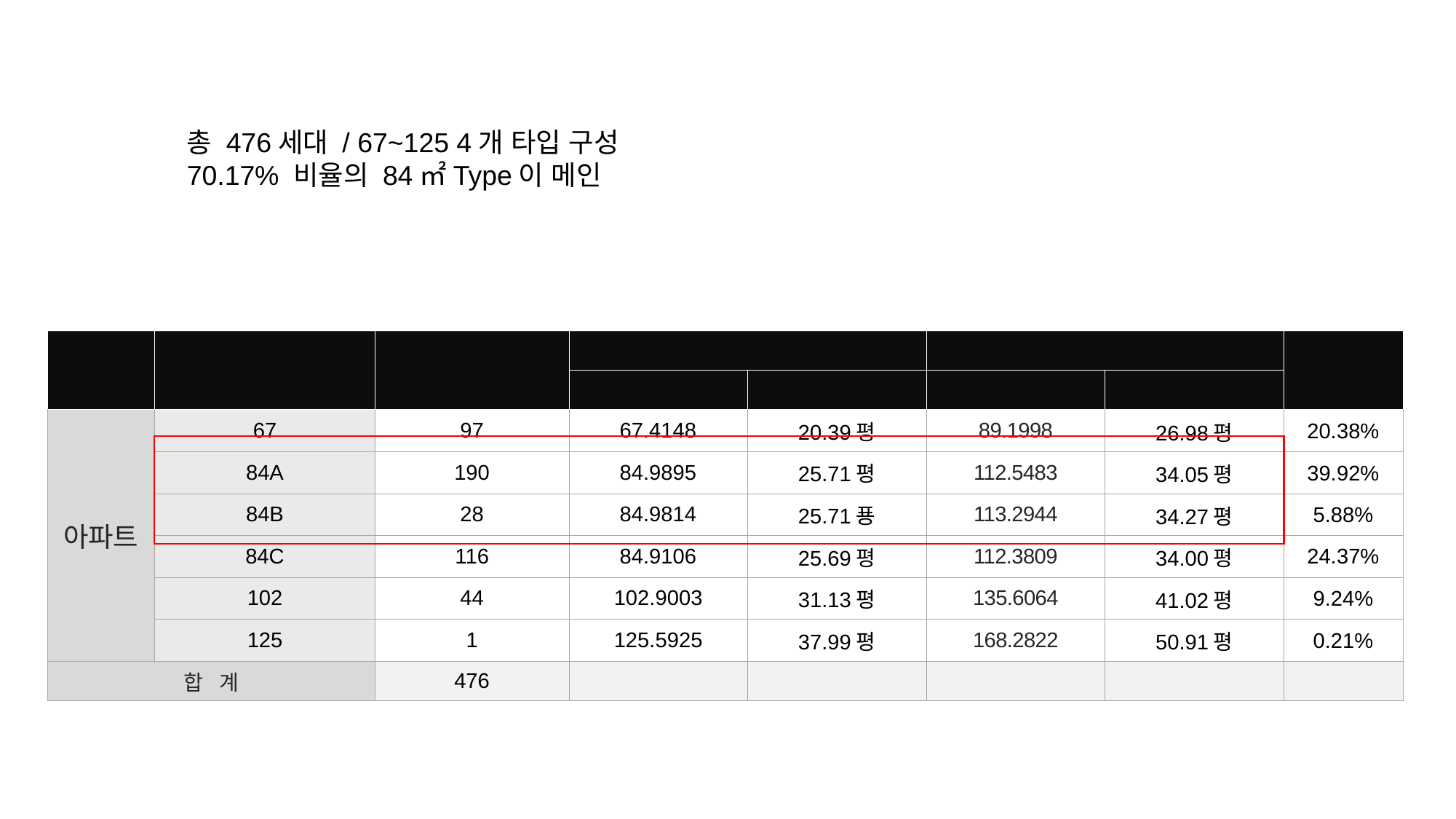

총 476세대 / 67~125 4개 타입 구성
70.17% 비율의 84㎡Type이 메인
| 구분 | TYPE | 세대수 | 전용 면적 |  | 공급 면적 |  | 비율 |
| --- | --- | --- | --- | --- | --- | --- | --- |
|  |  |  | ㎡ | 평 | ㎡ | 평 |  |
| 아파트 | 67 | 97 | 67.4148 | 20.39평 | 89.1998 | 26.98평 | 20.38% |
|  | 84A | 190 | 84.9895 | 25.71평 | 112.5483 | 34.05평 | 39.92% |
|  | 84B | 28 | 84.9814 | 25.71푱 | 113.2944 | 34.27평 | 5.88% |
|  | 84C | 116 | 84.9106 | 25.69평 | 112.3809 | 34.00평 | 24.37% |
|  | 102 | 44 | 102.9003 | 31.13평 | 135.6064 | 41.02평 | 9.24% |
|  | 125 | 1 | 125.5925 | 37.99평 | 168.2822 | 50.91평 | 0.21% |
| 합 계 |  | 476 |  |  |  |  |  |